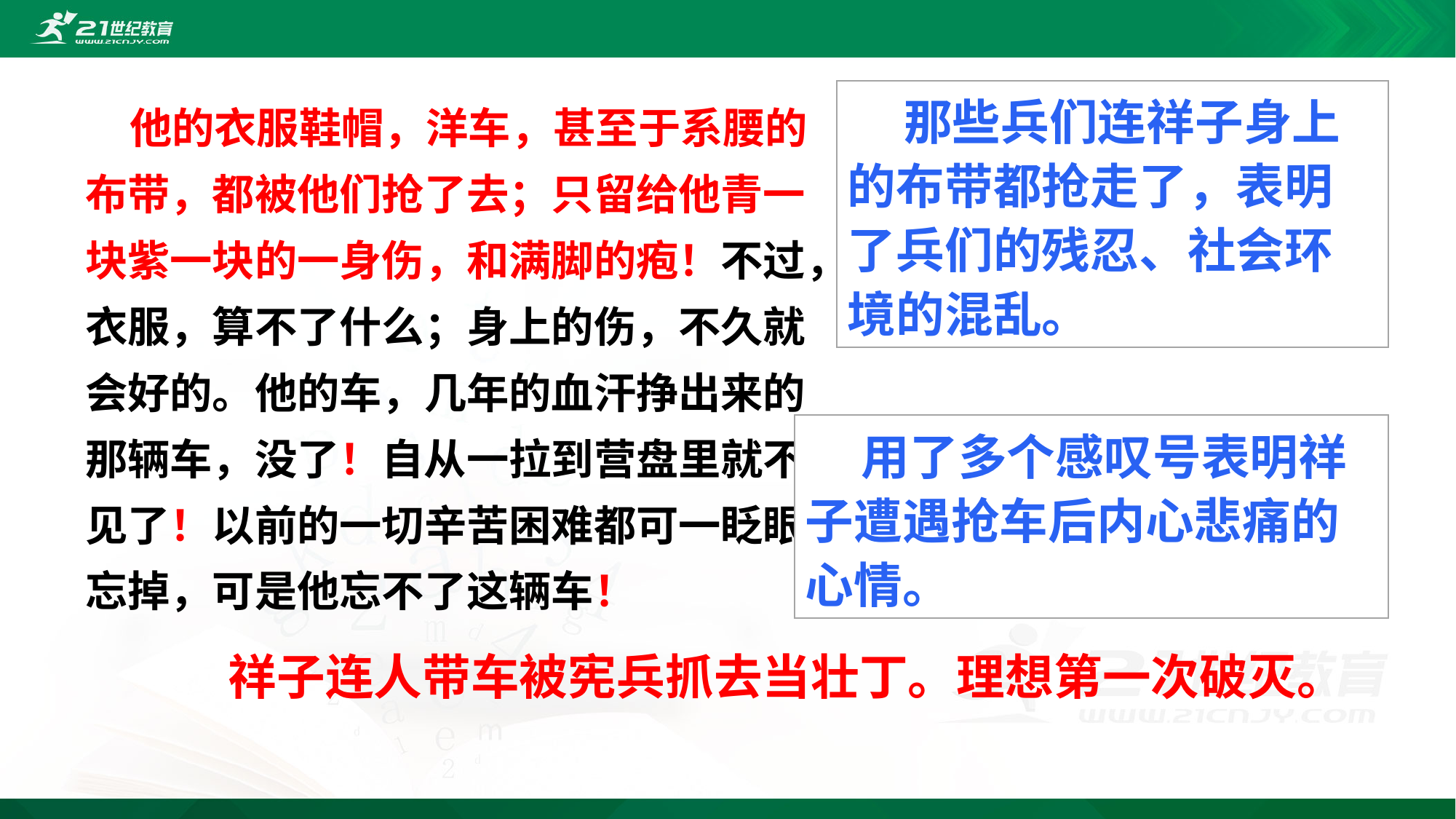

他的衣服鞋帽，洋车，甚至于系腰的布带，都被他们抢了去；只留给他青一块紫一块的一身伤，和满脚的疱！不过，衣服，算不了什么；身上的伤，不久就会好的。他的车，几年的血汗挣出来的那辆车，没了！自从一拉到营盘里就不见了！以前的一切辛苦困难都可一眨眼忘掉，可是他忘不了这辆车！
    那些兵们连祥子身上的布带都抢走了，表明了兵们的残忍、社会环境的混乱。
    用了多个感叹号表明祥子遭遇抢车后内心悲痛的心情。
祥子连人带车被宪兵抓去当壮丁。理想第一次破灭。